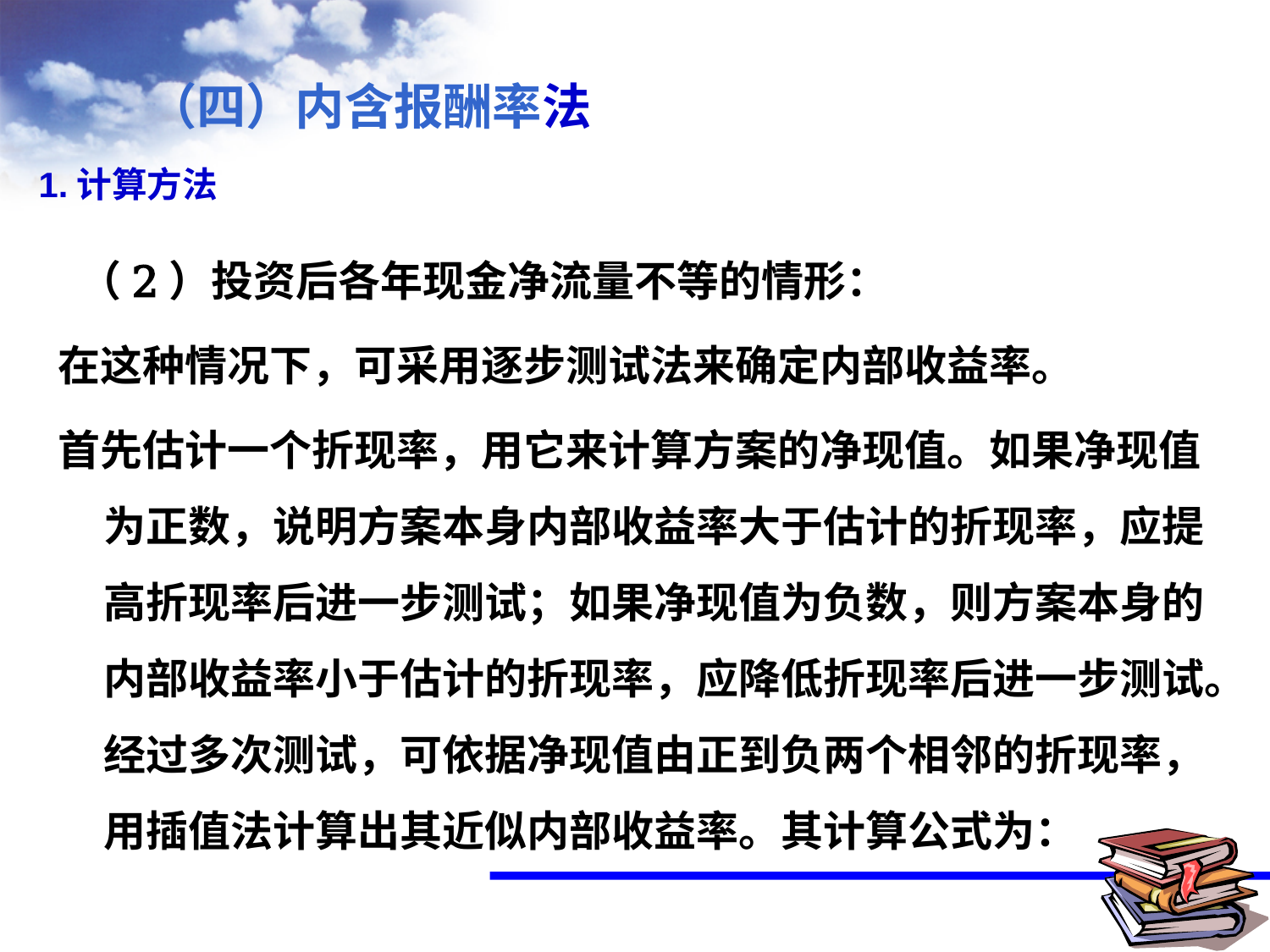

（四）内含报酬率法
1.计算方法

    （2）投资后各年现金净流量不等的情形：
 在这种情况下，可采用逐步测试法来确定内部收益率。
 首先估计一个折现率，用它来计算方案的净现值。如果净现值为正数，说明方案本身内部收益率大于估计的折现率，应提高折现率后进一步测试；如果净现值为负数，则方案本身的内部收益率小于估计的折现率，应降低折现率后进一步测试。经过多次测试，可依据净现值由正到负两个相邻的折现率，用插值法计算出其近似内部收益率。其计算公式为：